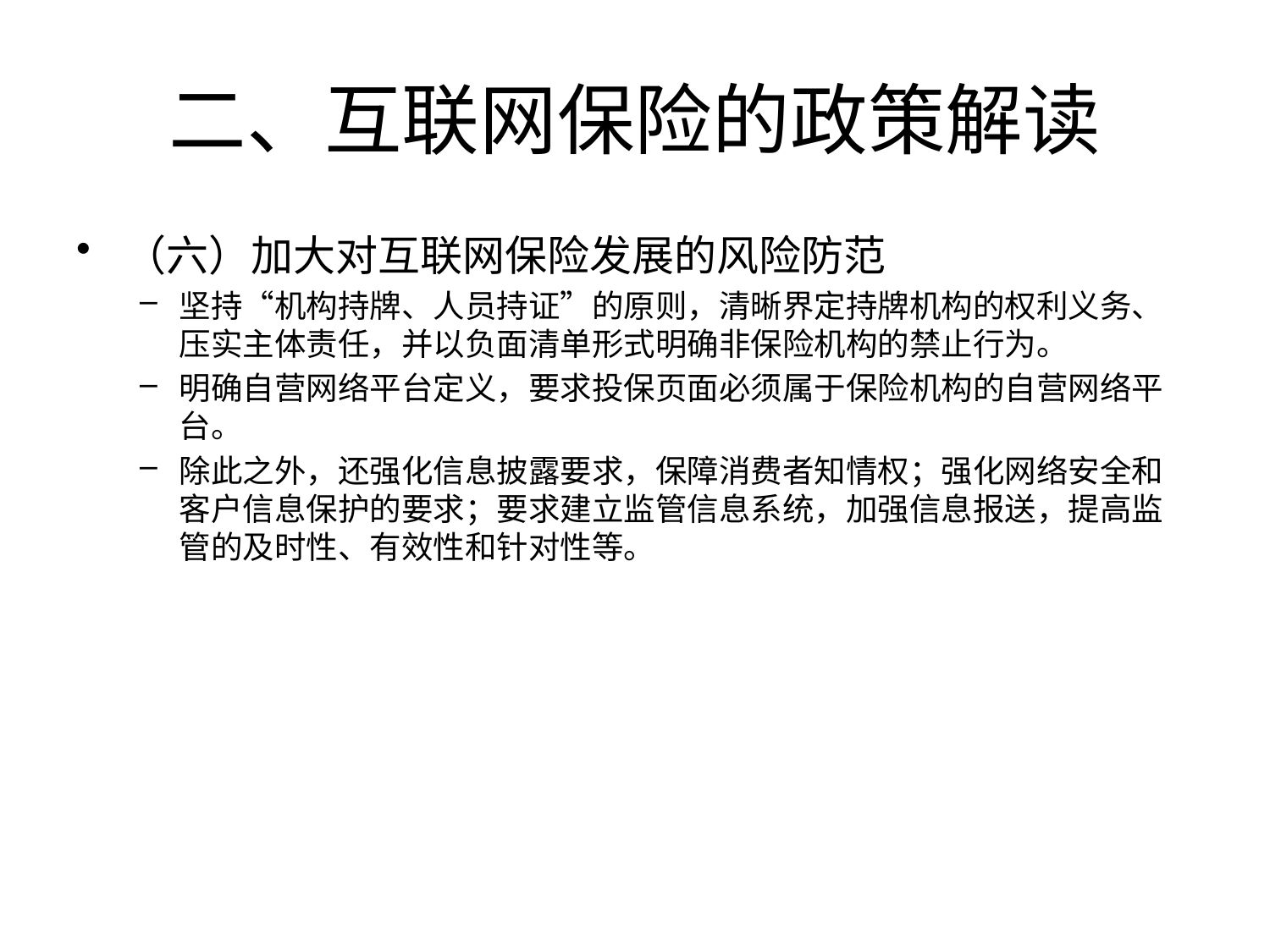

# 二、互联网保险的政策解读
（六）加大对互联网保险发展的风险防范
坚持“机构持牌、人员持证”的原则，清晰界定持牌机构的权利义务、压实主体责任，并以负面清单形式明确非保险机构的禁止行为。
明确自营网络平台定义，要求投保页面必须属于保险机构的自营网络平台。
除此之外，还强化信息披露要求，保障消费者知情权；强化网络安全和客户信息保护的要求；要求建立监管信息系统，加强信息报送，提高监管的及时性、有效性和针对性等。